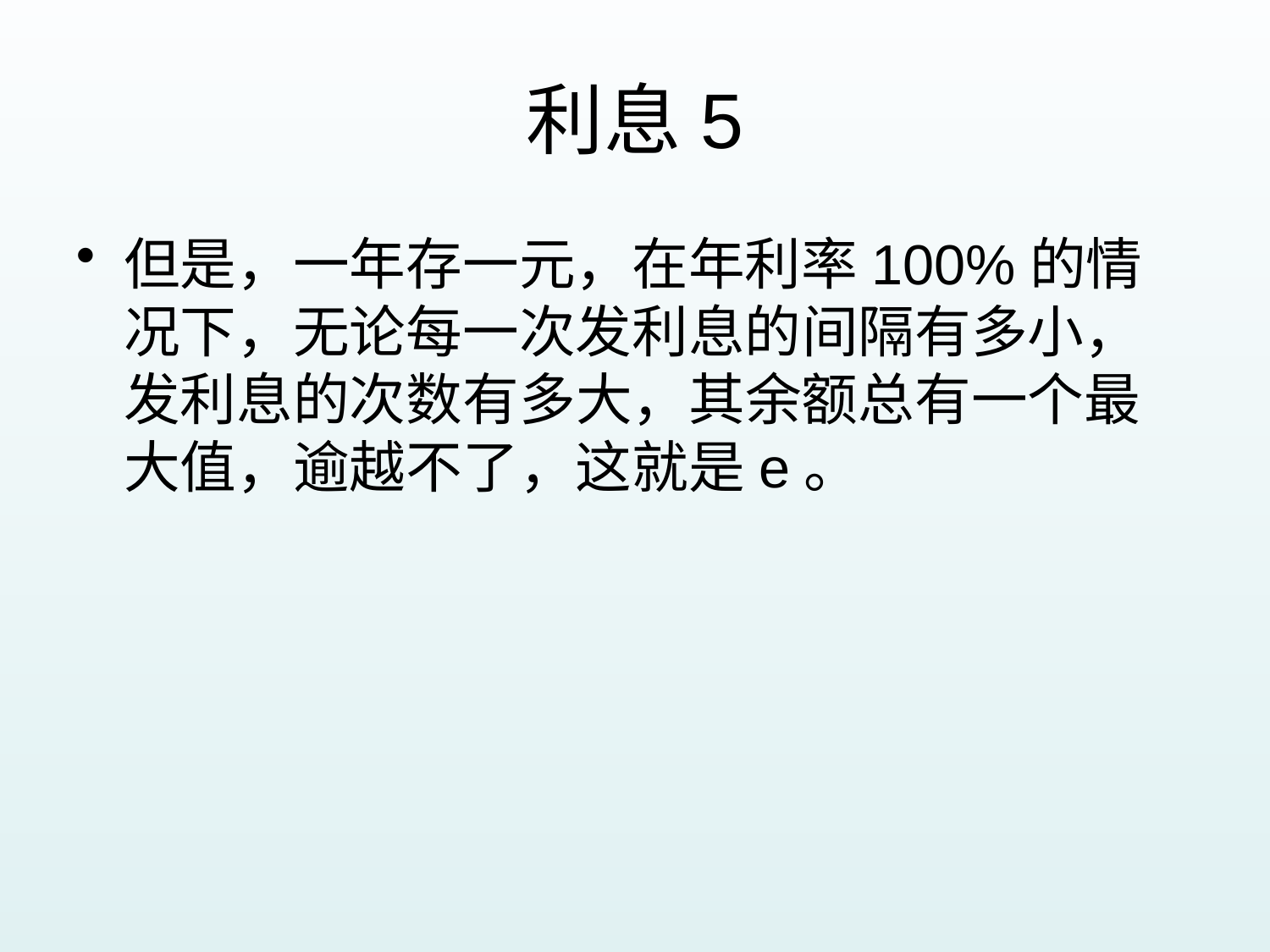

# 利息5
但是，一年存一元，在年利率100%的情况下，无论每一次发利息的间隔有多小，发利息的次数有多大，其余额总有一个最大值，逾越不了，这就是e。